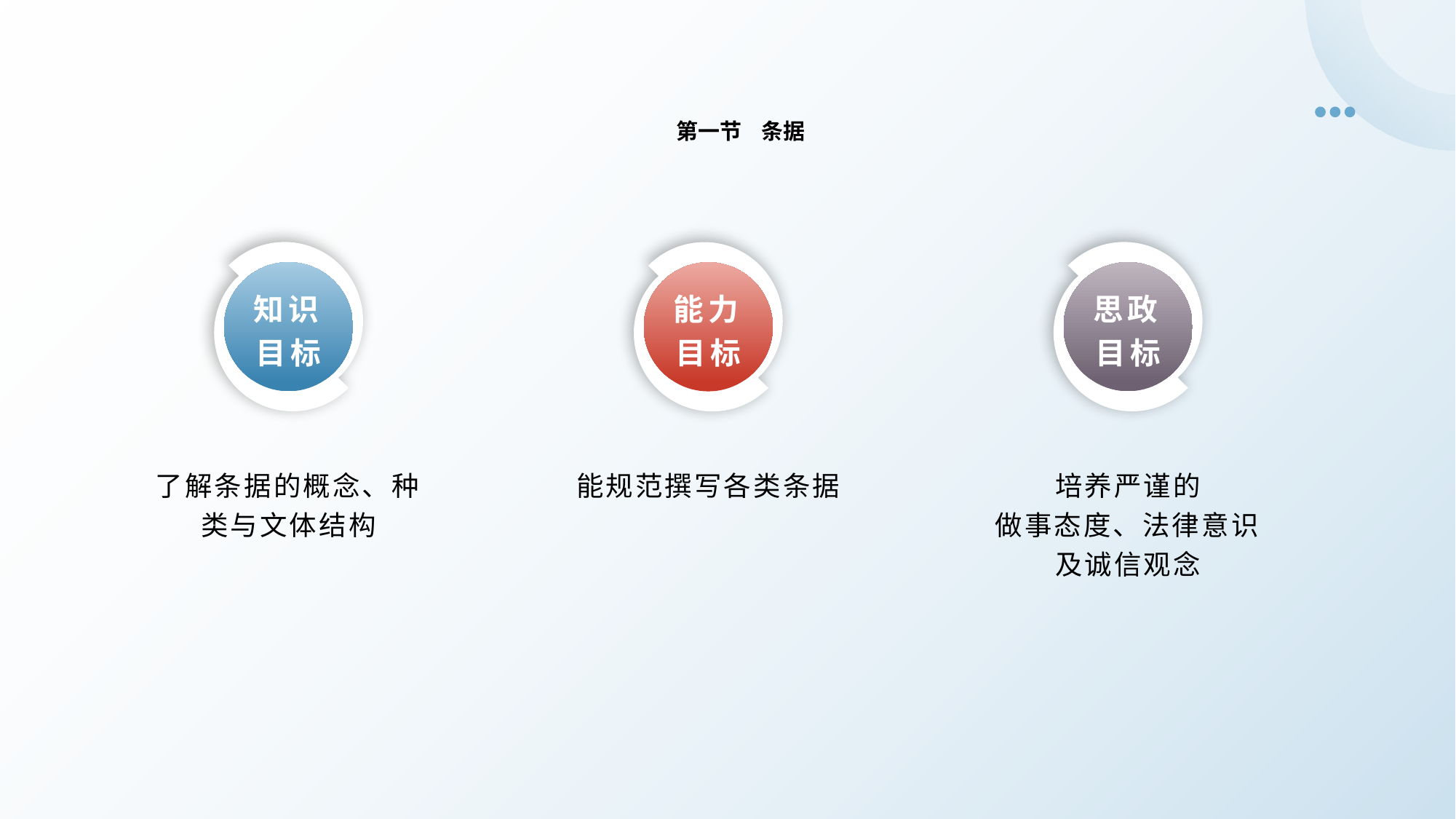

第一节    条据

知识目标
思政目标
能力目标
了解条据的概念、种类与文体结构

培养严谨的
做事态度、法律意识及诚信观念
能规范撰写各类条据